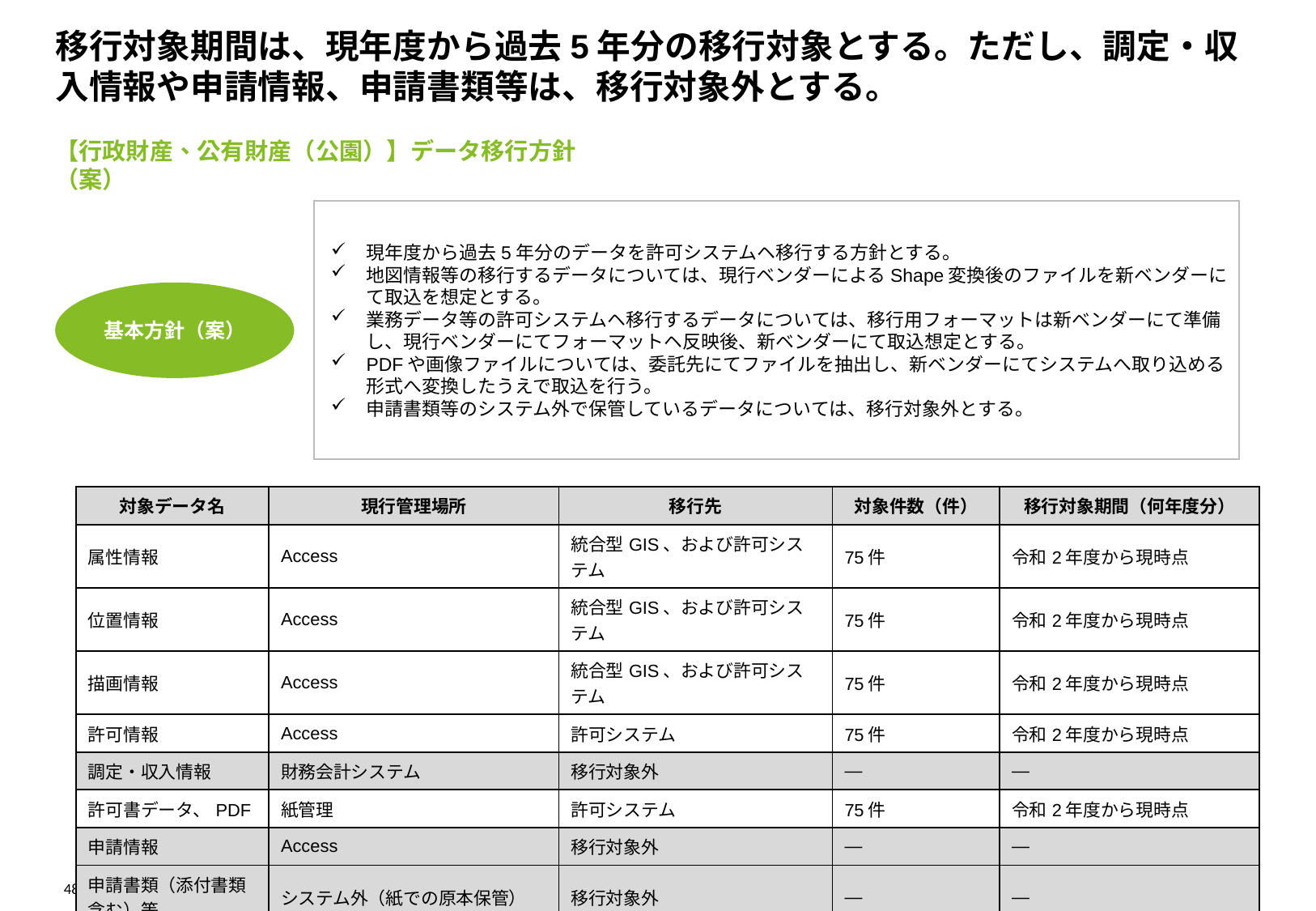

# 移行対象期間は、現年度から過去5年分の移行対象とする。ただし、調定・収入情報や申請情報、申請書類等は、移行対象外とする。
【行政財産、公有財産（公園）】データ移行方針（案）
現年度から過去5年分のデータを許可システムヘ移行する方針とする。
地図情報等の移行するデータについては、現行ベンダーによるShape変換後のファイルを新ベンダーにて取込を想定とする。
業務データ等の許可システムヘ移行するデータについては、移行用フォーマットは新ベンダーにて準備し、現行ベンダーにてフォーマットヘ反映後、新ベンダーにて取込想定とする。
PDFや画像ファイルについては、委託先にてファイルを抽出し、新ベンダーにてシステムへ取り込める形式へ変換したうえで取込を行う。
申請書類等のシステム外で保管しているデータについては、移行対象外とする。
基本方針（案）
| 対象データ名 | 現行管理場所 | 移行先 | 対象件数（件） | 移行対象期間（何年度分） |
| --- | --- | --- | --- | --- |
| 属性情報 | Access | 統合型GIS、および許可システム | 75件 | 令和2年度から現時点 |
| 位置情報 | Access | 統合型GIS、および許可システム | 75件 | 令和2年度から現時点 |
| 描画情報 | Access | 統合型GIS、および許可システム | 75件 | 令和2年度から現時点 |
| 許可情報 | Access | 許可システム | 75件 | 令和2年度から現時点 |
| 調定・収入情報 | 財務会計システム | 移行対象外 | ― | ― |
| 許可書データ、PDF | 紙管理 | 許可システム | 75件 | 令和2年度から現時点 |
| 申請情報 | Access | 移行対象外 | ― | ― |
| 申請書類（添付書類含む）等 | システム外（紙での原本保管） | 移行対象外 | ― | ― |
48
＜Confidential＞